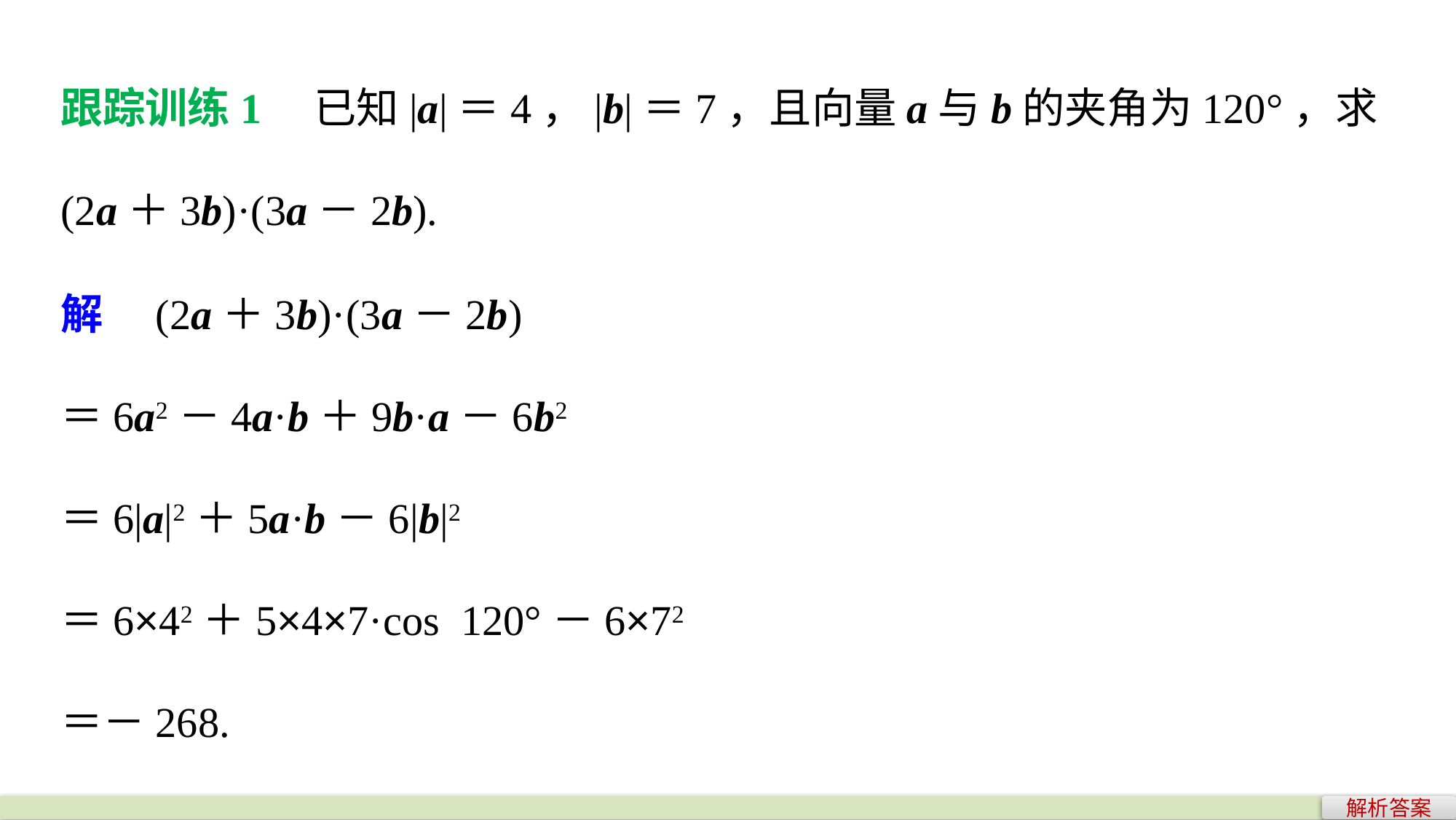

跟踪训练1　已知|a|＝4，|b|＝7，且向量a与b的夹角为120°，求(2a＋3b)·(3a－2b).
解　(2a＋3b)·(3a－2b)
＝6a2－4a·b＋9b·a－6b2
＝6|a|2＋5a·b－6|b|2
＝6×42＋5×4×7·cos  120°－6×72
＝－268.
解析答案